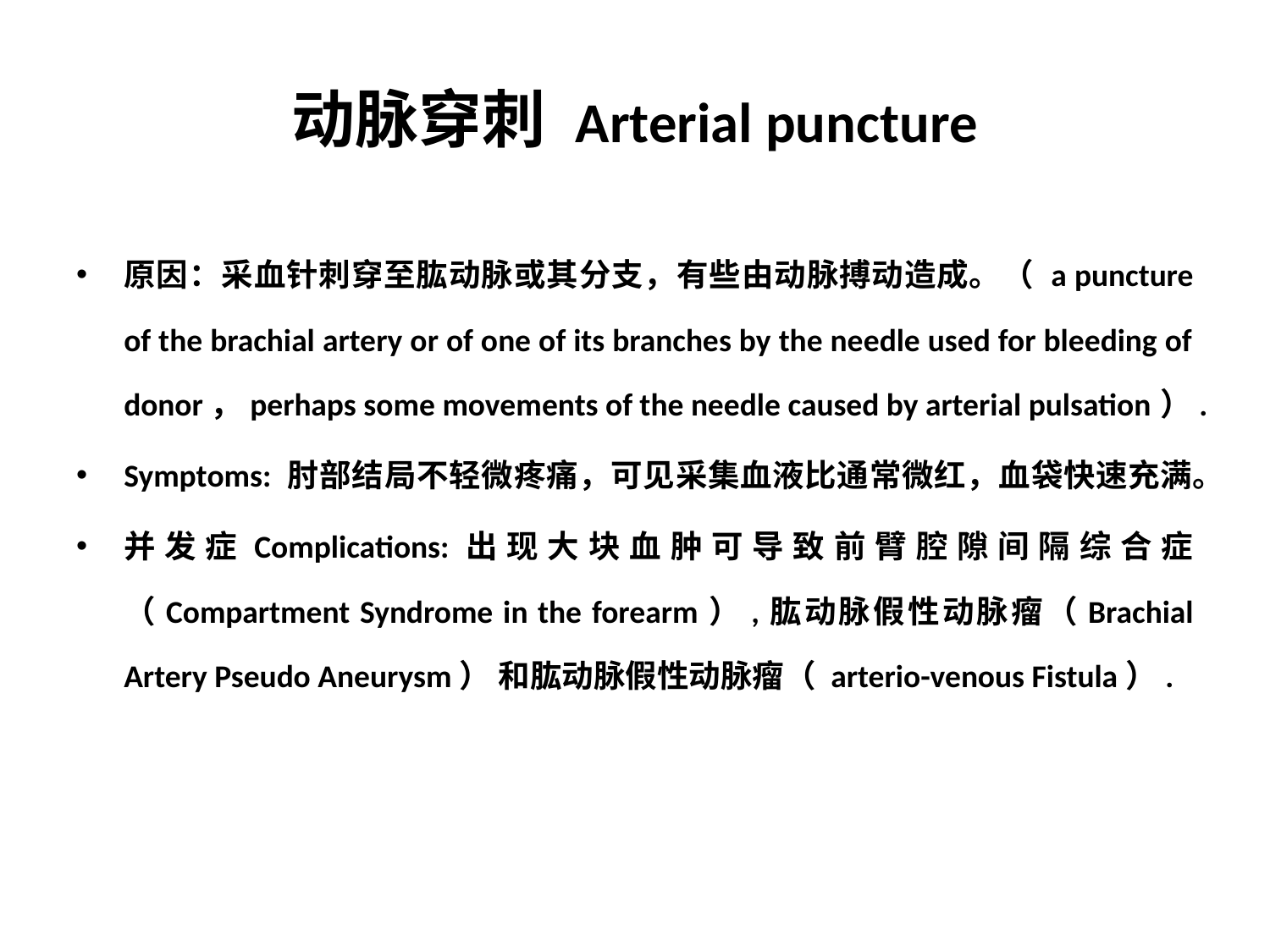

# 动脉穿刺 Arterial puncture
原因：采血针刺穿至肱动脉或其分支，有些由动脉搏动造成。（ a puncture of the brachial artery or of one of its branches by the needle used for bleeding of donor，perhaps some movements of the needle caused by arterial pulsation）.
Symptoms: 肘部结局不轻微疼痛，可见采集血液比通常微红，血袋快速充满。
并发症Complications:出现大块血肿可导致前臂腔隙间隔综合症 （Compartment Syndrome in the forearm）,肱动脉假性动脉瘤（Brachial Artery Pseudo Aneurysm） 和肱动脉假性动脉瘤（ arterio-venous Fistula）.